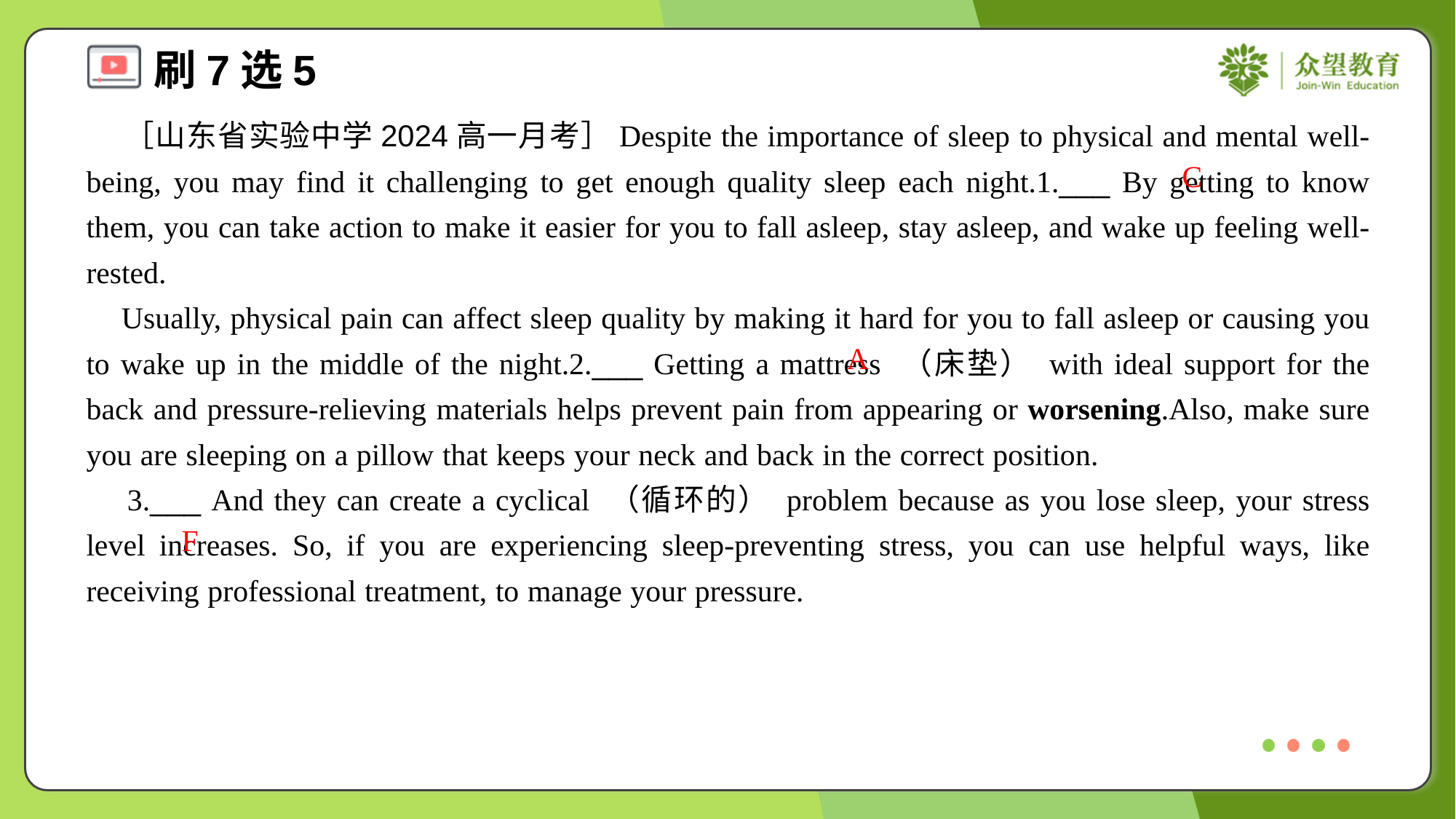

［山东省实验中学2024高一月考］Despite the importance of sleep to physical and mental well-being, you may find it challenging to get enough quality sleep each night.1.___ By getting to know them, you can take action to make it easier for you to fall asleep, stay asleep, and wake up feeling well-rested.
    Usually, physical pain can affect sleep quality by making it hard for you to fall asleep or causing you to wake up in the middle of the night.2.___ Getting a mattress （床垫） with ideal support for the back and pressure-relieving materials helps prevent pain from appearing or worsening.Also, make sure you are sleeping on a pillow that keeps your neck and back in the correct position.
    3.___ And they can create a cyclical （循环的） problem because as you lose sleep, your stress level increases. So, if you are experiencing sleep-preventing stress, you can use helpful ways, like receiving professional treatment, to manage your pressure.
C
A
F